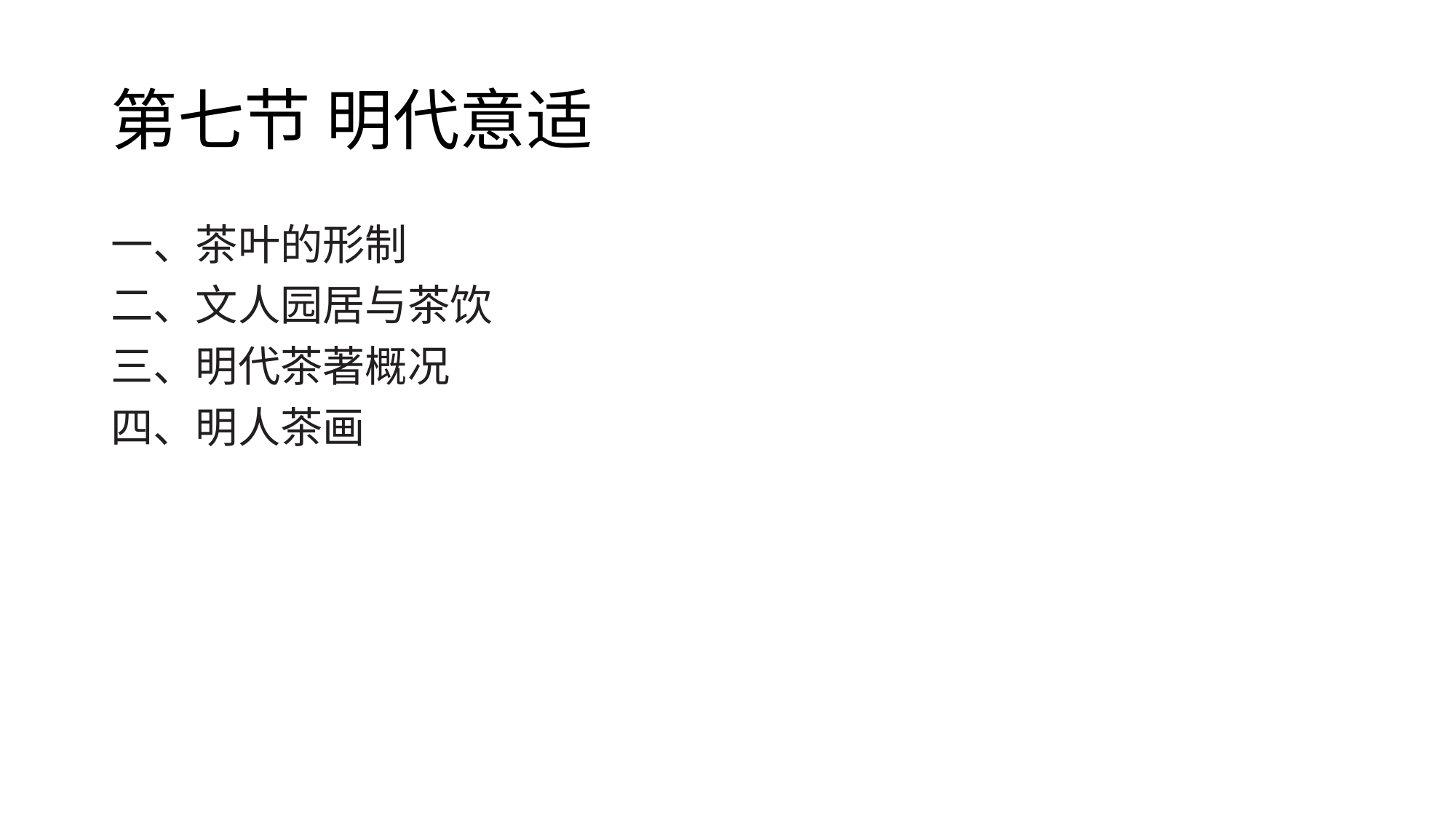

# 第七节 明代意适
一、茶叶的形制
二、文人园居与茶饮
三、明代茶著概况
四、明人茶画